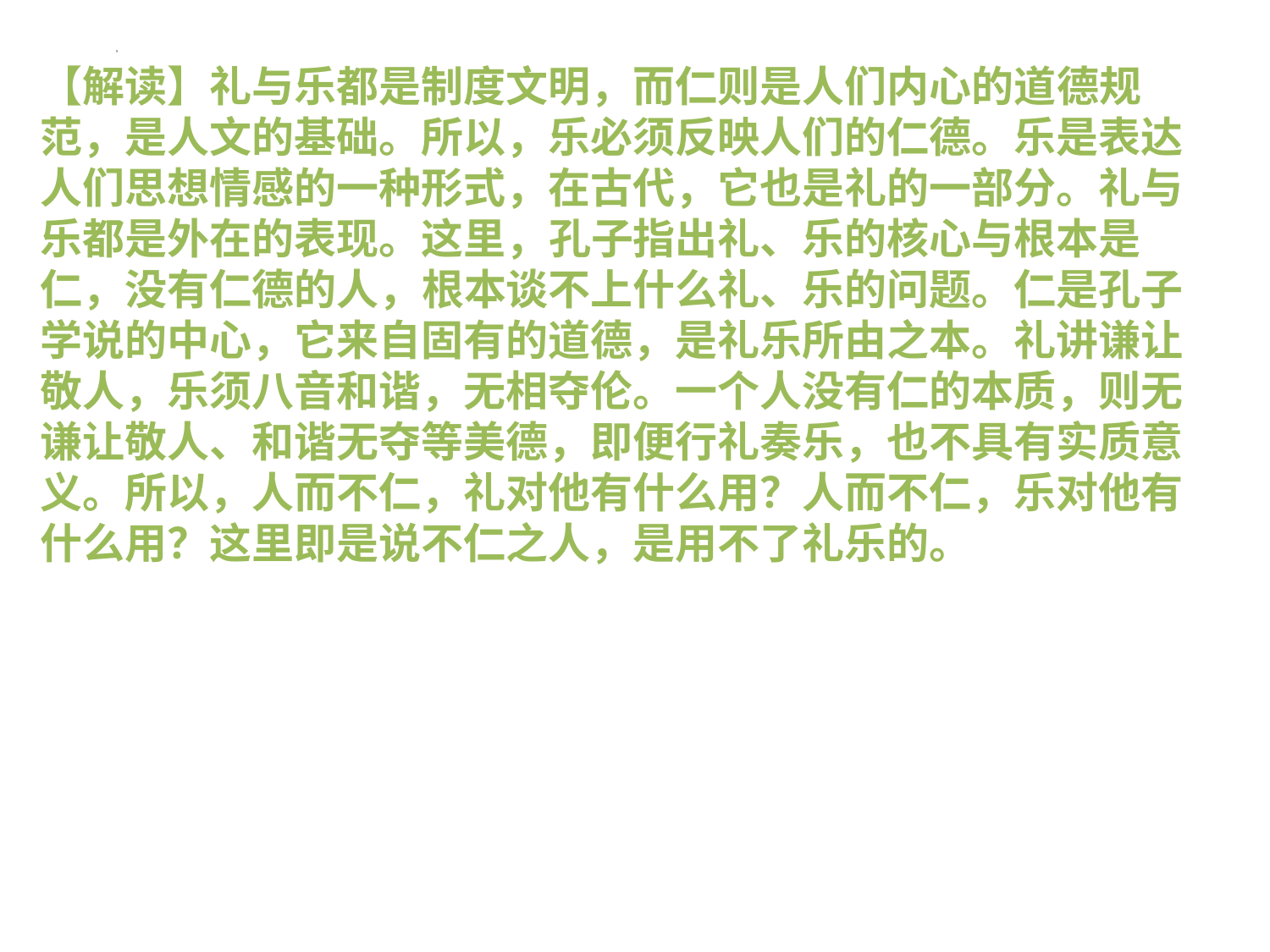

【解读】礼与乐都是制度文明，而仁则是人们内心的道德规范，是人文的基础。所以，乐必须反映人们的仁德。乐是表达人们思想情感的一种形式，在古代，它也是礼的一部分。礼与乐都是外在的表现。这里，孔子指出礼、乐的核心与根本是仁，没有仁德的人，根本谈不上什么礼、乐的问题。仁是孔子学说的中心，它来自固有的道德，是礼乐所由之本。礼讲谦让敬人，乐须八音和谐，无相夺伦。一个人没有仁的本质，则无谦让敬人、和谐无夺等美德，即便行礼奏乐，也不具有实质意义。所以，人而不仁，礼对他有什么用？人而不仁，乐对他有什么用？这里即是说不仁之人，是用不了礼乐的。